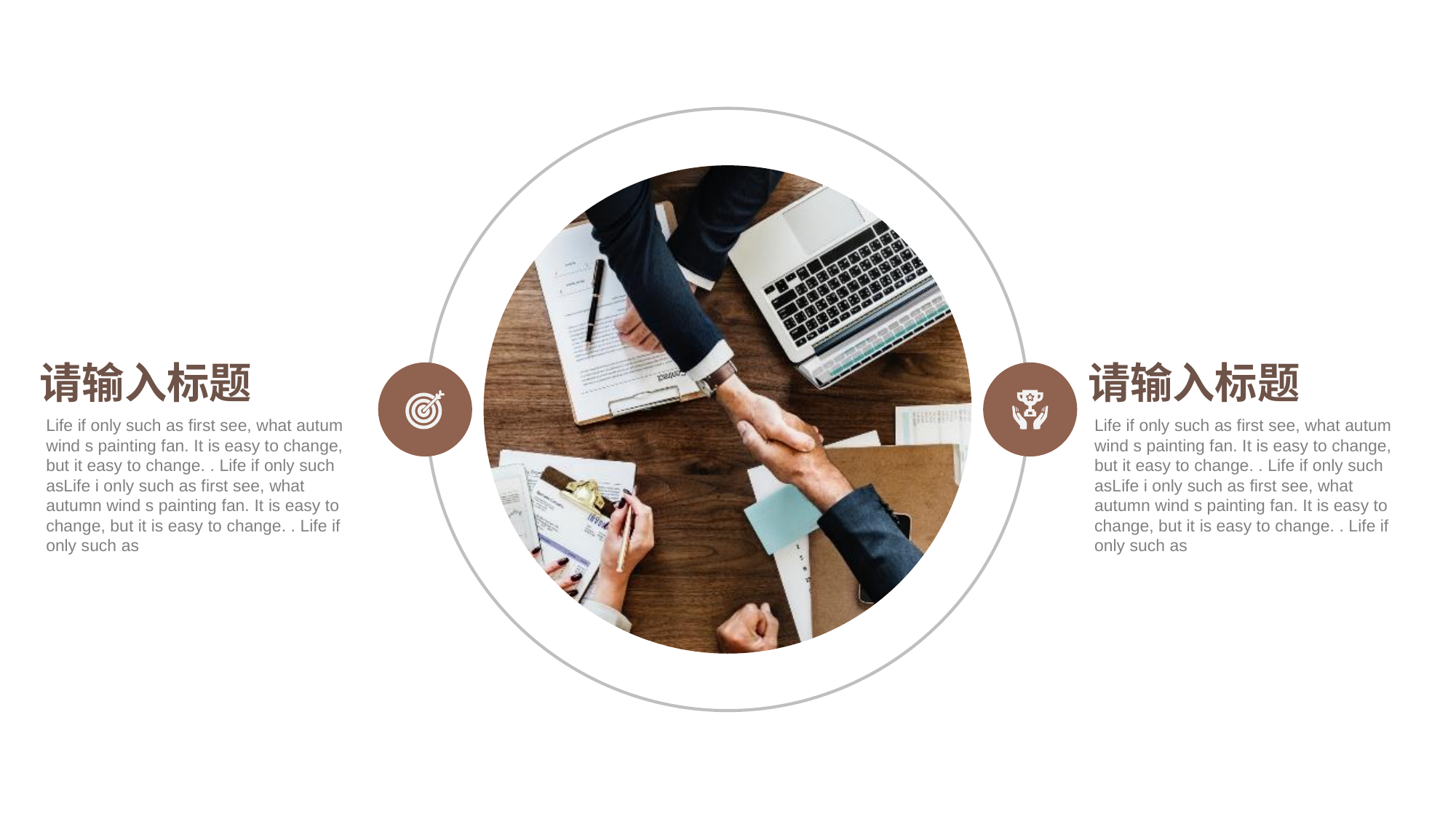

请输入标题
Life if only such as first see, what autum wind s painting fan. It is easy to change, but it easy to change. . Life if only such asLife i only such as first see, what autumn wind s painting fan. It is easy to change, but it is easy to change. . Life if only such as

请输入标题
Life if only such as first see, what autum wind s painting fan. It is easy to change, but it easy to change. . Life if only such asLife i only such as first see, what autumn wind s painting fan. It is easy to change, but it is easy to change. . Life if only such as